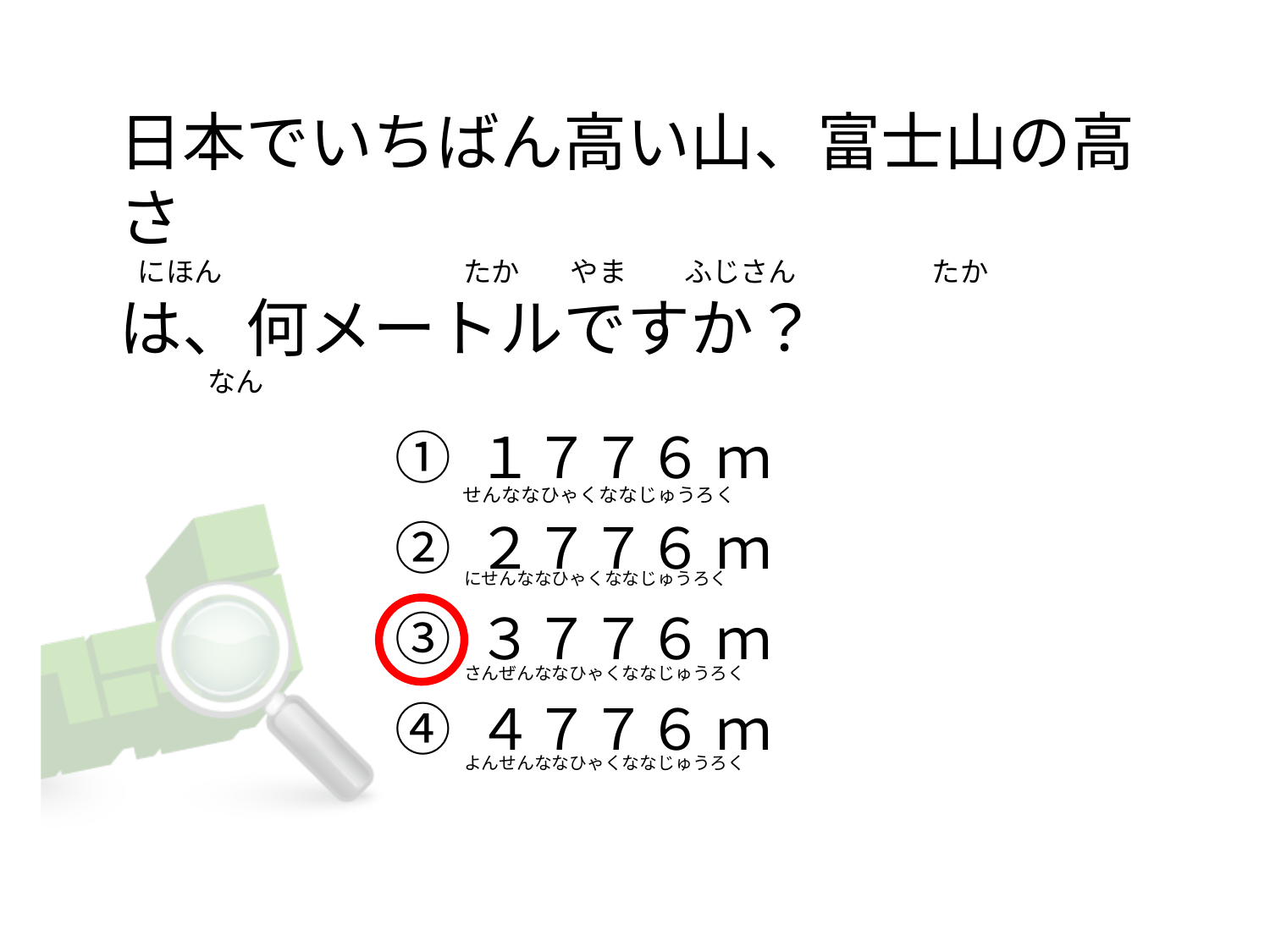

# 日本でいちばん高い山、富士山の高さ   にほん                                      たか        やま         ふじさん       　　　 たか は、何メートルですか？               なん
① １７７６ ｍ
② ２７７６ ｍ
③ ３７７６ ｍ
④ ４７７６ ｍ
せんななひゃくななじゅうろく
にせんななひゃくななじゅうろく

さんぜんななひゃくななじゅうろく
よんせんななひゃくななじゅうろく